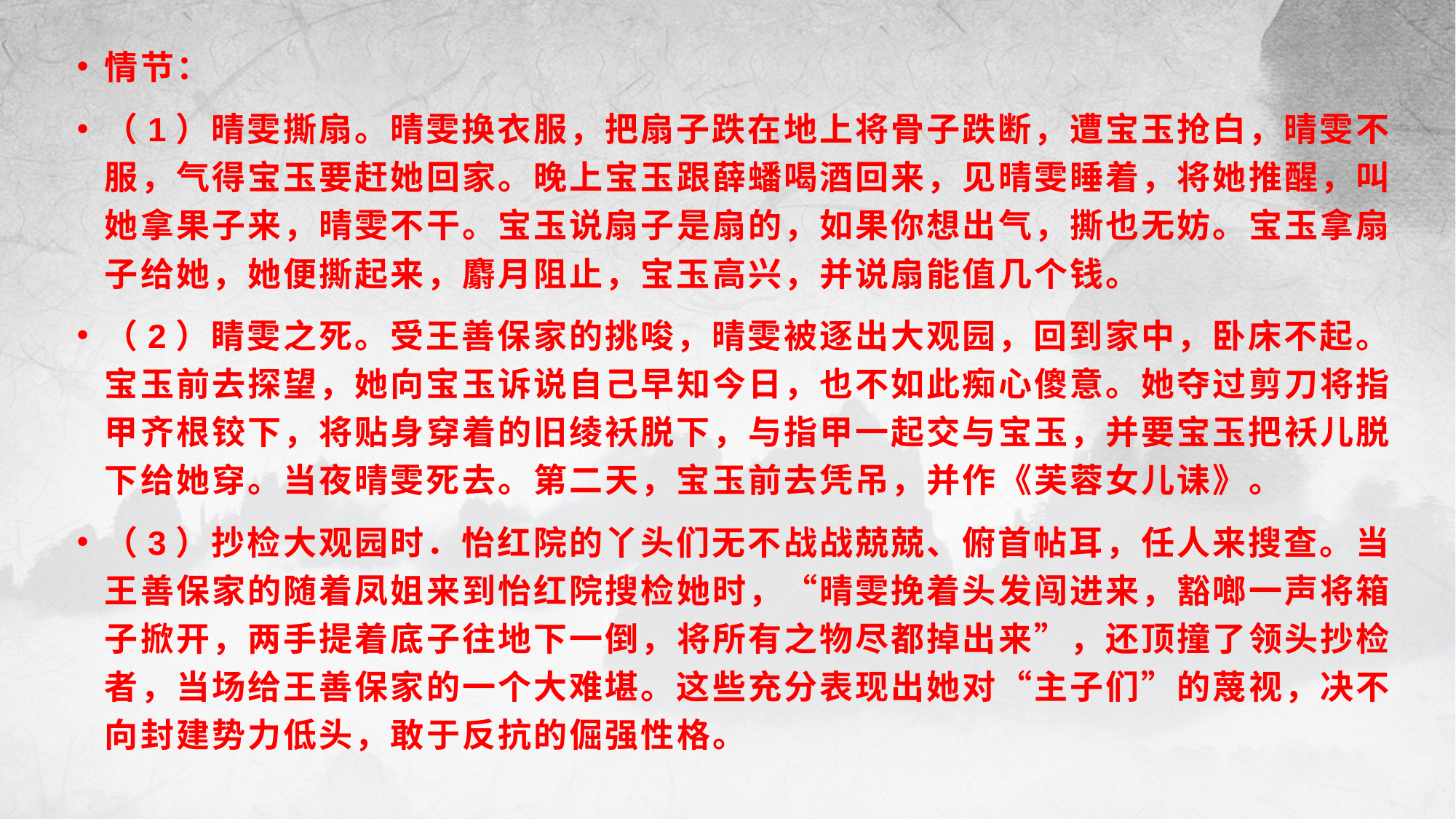

情节：
（1）晴雯撕扇。晴雯换衣服，把扇子跌在地上将骨子跌断，遭宝玉抢白，晴雯不服，气得宝玉要赶她回家。晚上宝玉跟薛蟠喝酒回来，见晴雯睡着，将她推醒，叫她拿果子来，晴雯不干。宝玉说扇子是扇的，如果你想出气，撕也无妨。宝玉拿扇子给她，她便撕起来，麝月阻止，宝玉高兴，并说扇能值几个钱。
（2）睛雯之死。受王善保家的挑唆，晴雯被逐出大观园，回到家中，卧床不起。宝玉前去探望，她向宝玉诉说自己早知今日，也不如此痴心傻意。她夺过剪刀将指甲齐根铰下，将贴身穿着的旧绫袄脱下，与指甲一起交与宝玉，并要宝玉把袄儿脱下给她穿。当夜晴雯死去。第二天，宝玉前去凭吊，并作《芙蓉女儿诔》。
（3）抄检大观园时．怡红院的丫头们无不战战兢兢、俯首帖耳，任人来搜查。当王善保家的随着凤姐来到怡红院搜检她时，“晴雯挽着头发闯进来，豁啷一声将箱子掀开，两手提着底子往地下一倒，将所有之物尽都掉出来”，还顶撞了领头抄检者，当场给王善保家的一个大难堪。这些充分表现出她对“主子们”的蔑视，决不向封建势力低头，敢于反抗的倔强性格。